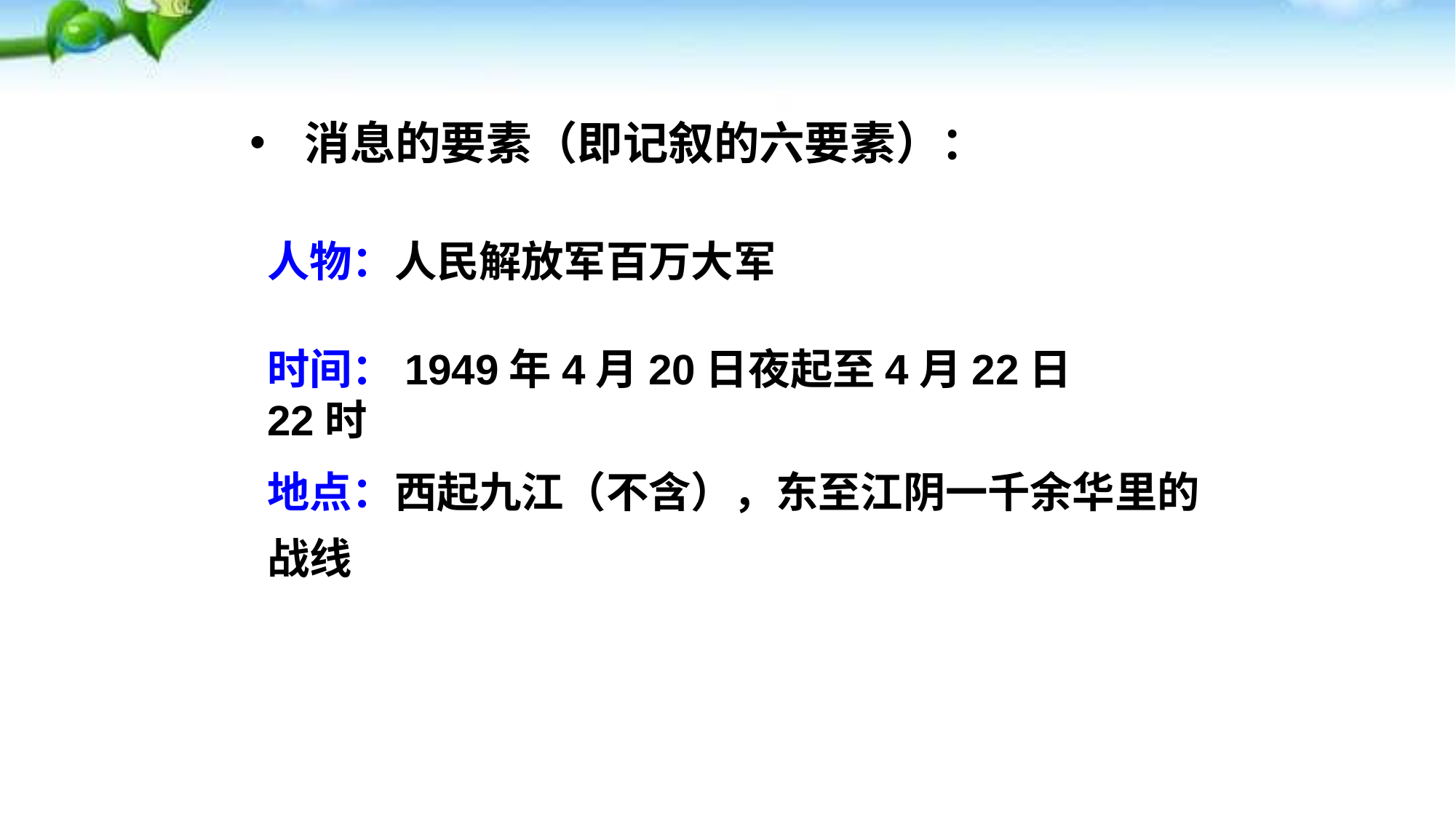

消息的要素（即记叙的六要素）：
人物：人民解放军百万大军
时间：1949年4月20日夜起至4月22日22时
地点：西起九江（不含），东至江阴一千余华里的战线